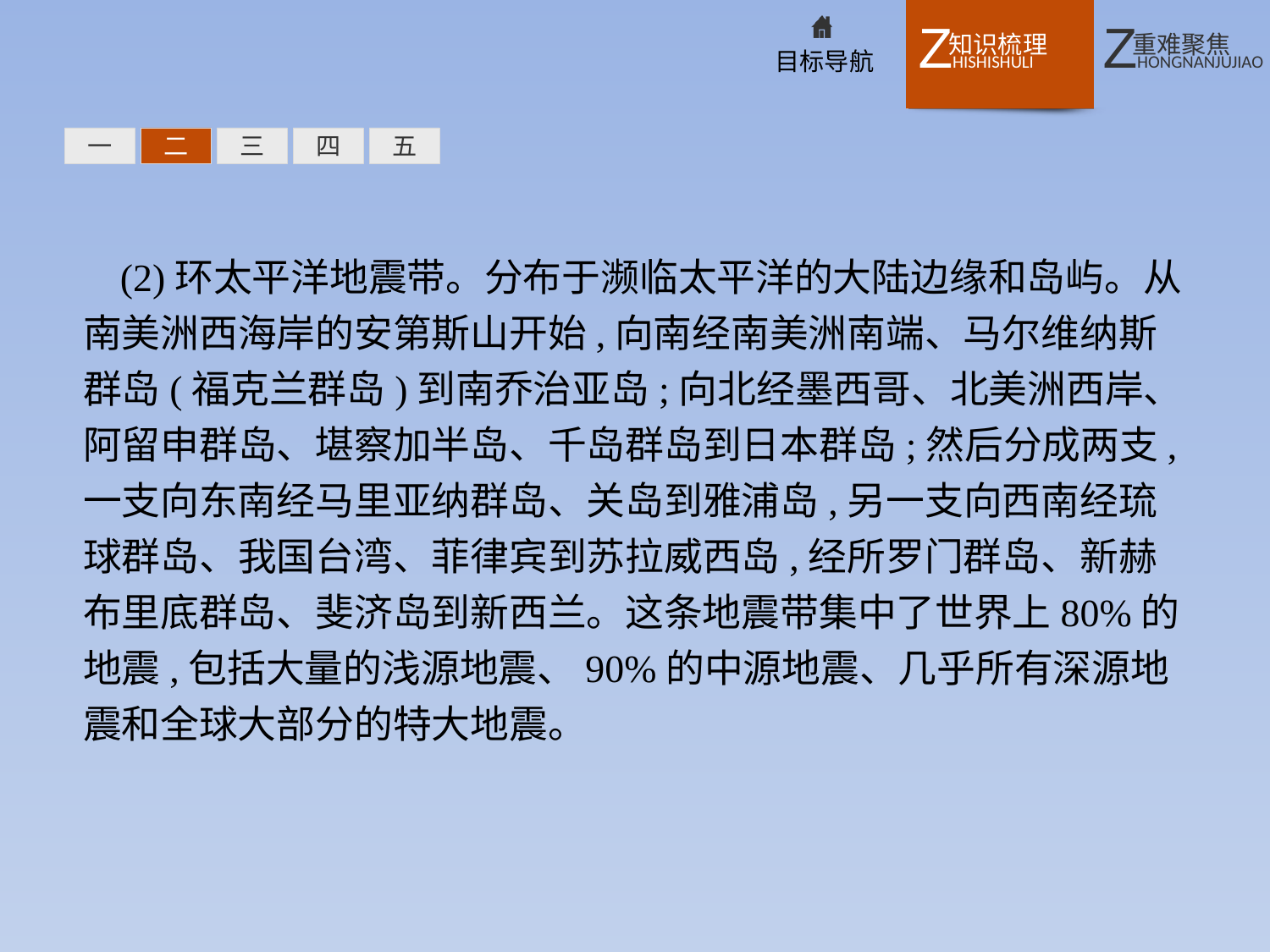

一
二
三
四
五
(2)环太平洋地震带。分布于濒临太平洋的大陆边缘和岛屿。从南美洲西海岸的安第斯山开始,向南经南美洲南端、马尔维纳斯群岛(福克兰群岛)到南乔治亚岛;向北经墨西哥、北美洲西岸、阿留申群岛、堪察加半岛、千岛群岛到日本群岛;然后分成两支,一支向东南经马里亚纳群岛、关岛到雅浦岛,另一支向西南经琉球群岛、我国台湾、菲律宾到苏拉威西岛,经所罗门群岛、新赫布里底群岛、斐济岛到新西兰。这条地震带集中了世界上80%的地震,包括大量的浅源地震、90%的中源地震、几乎所有深源地震和全球大部分的特大地震。